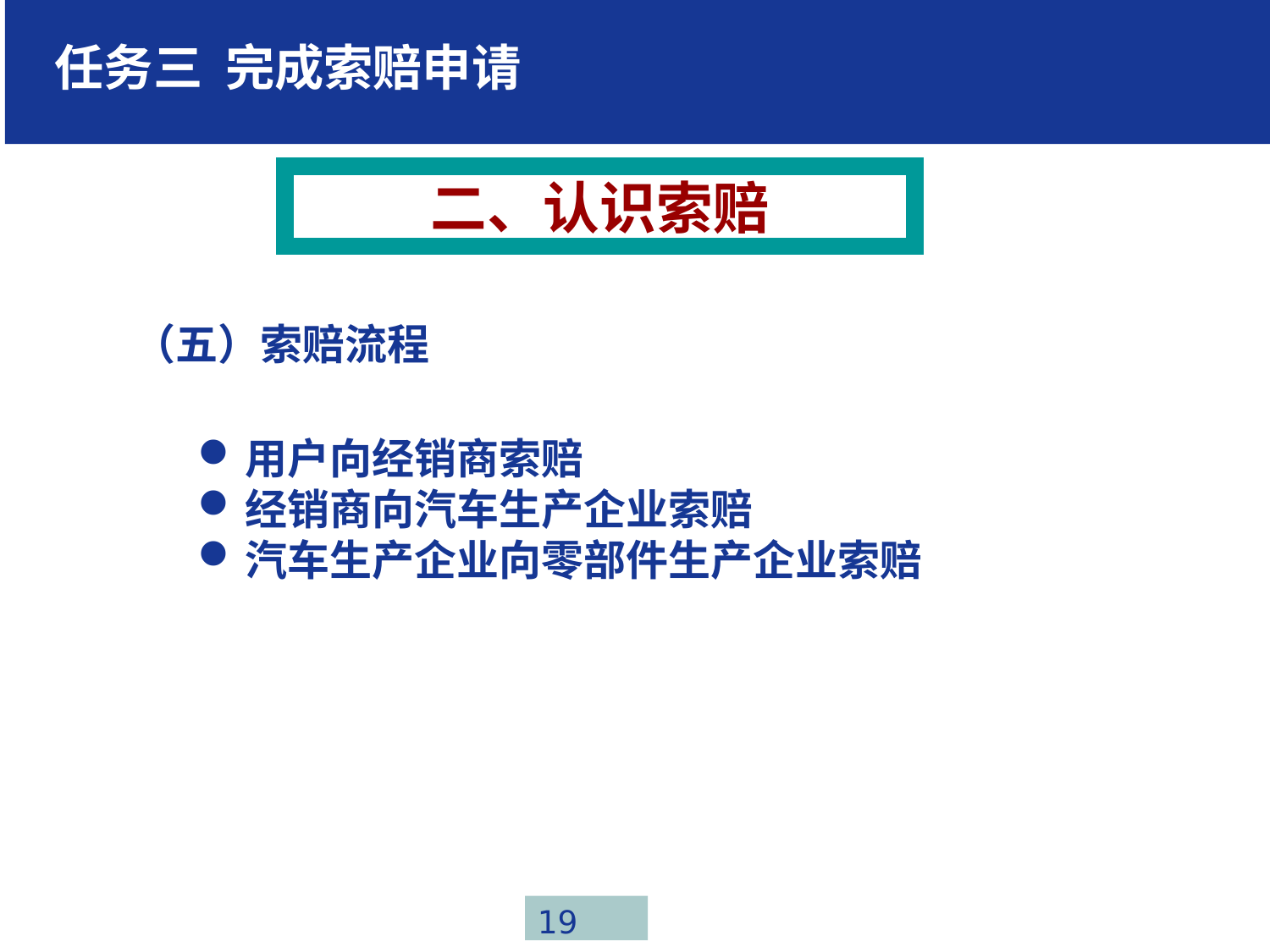

任务三  完成索赔申请
二、认识索赔
（五）索赔流程

用户向经销商索赔
经销商向汽车生产企业索赔
汽车生产企业向零部件生产企业索赔

19